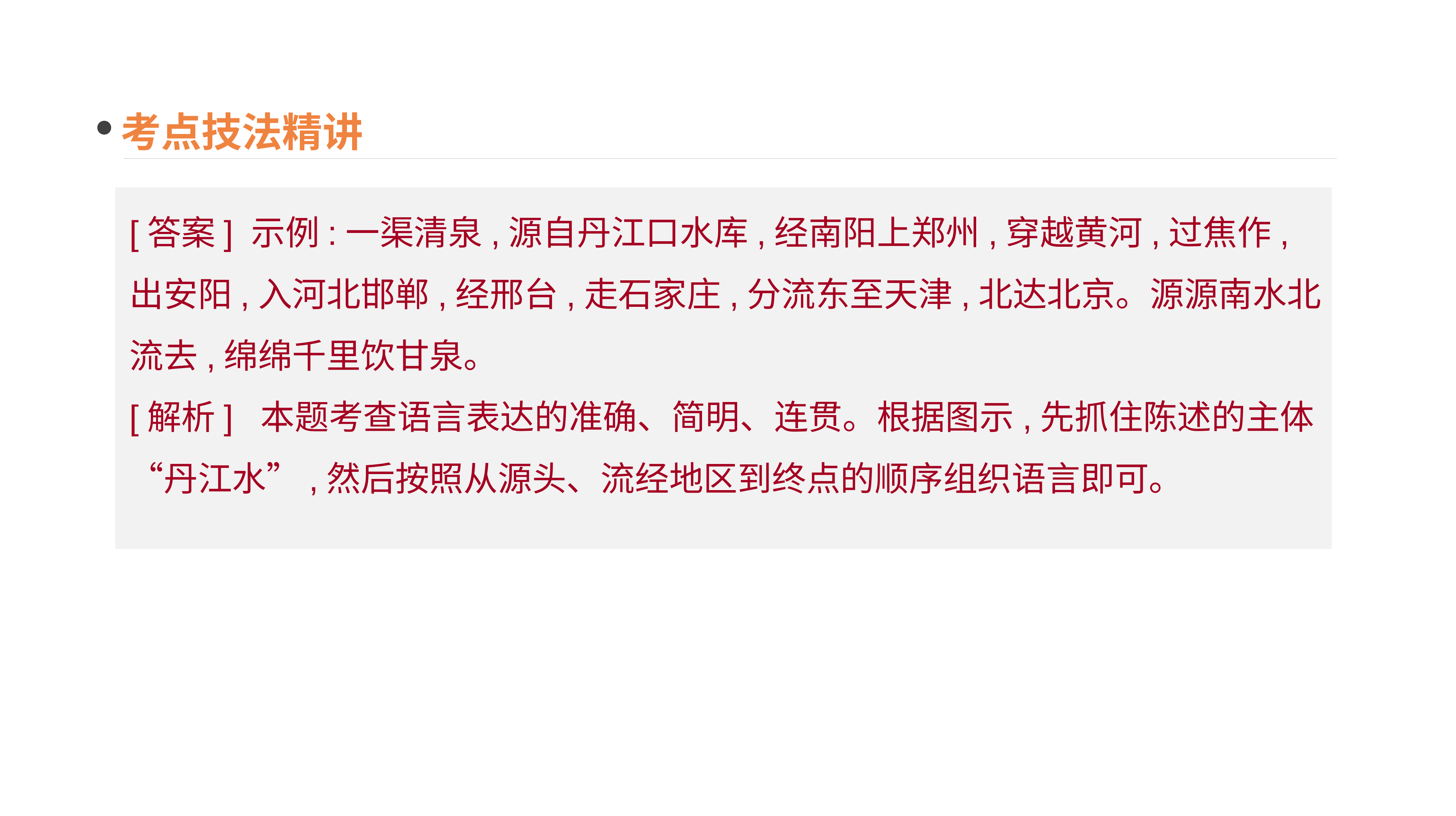

考点技法精讲

[答案] 示例:一渠清泉,源自丹江口水库,经南阳上郑州,穿越黄河,过焦作,出安阳,入河北邯郸,经邢台,走石家庄,分流东至天津,北达北京。源源南水北流去,绵绵千里饮甘泉。
[解析]  本题考查语言表达的准确、简明、连贯。根据图示,先抓住陈述的主体“丹江水”,然后按照从源头、流经地区到终点的顺序组织语言即可。